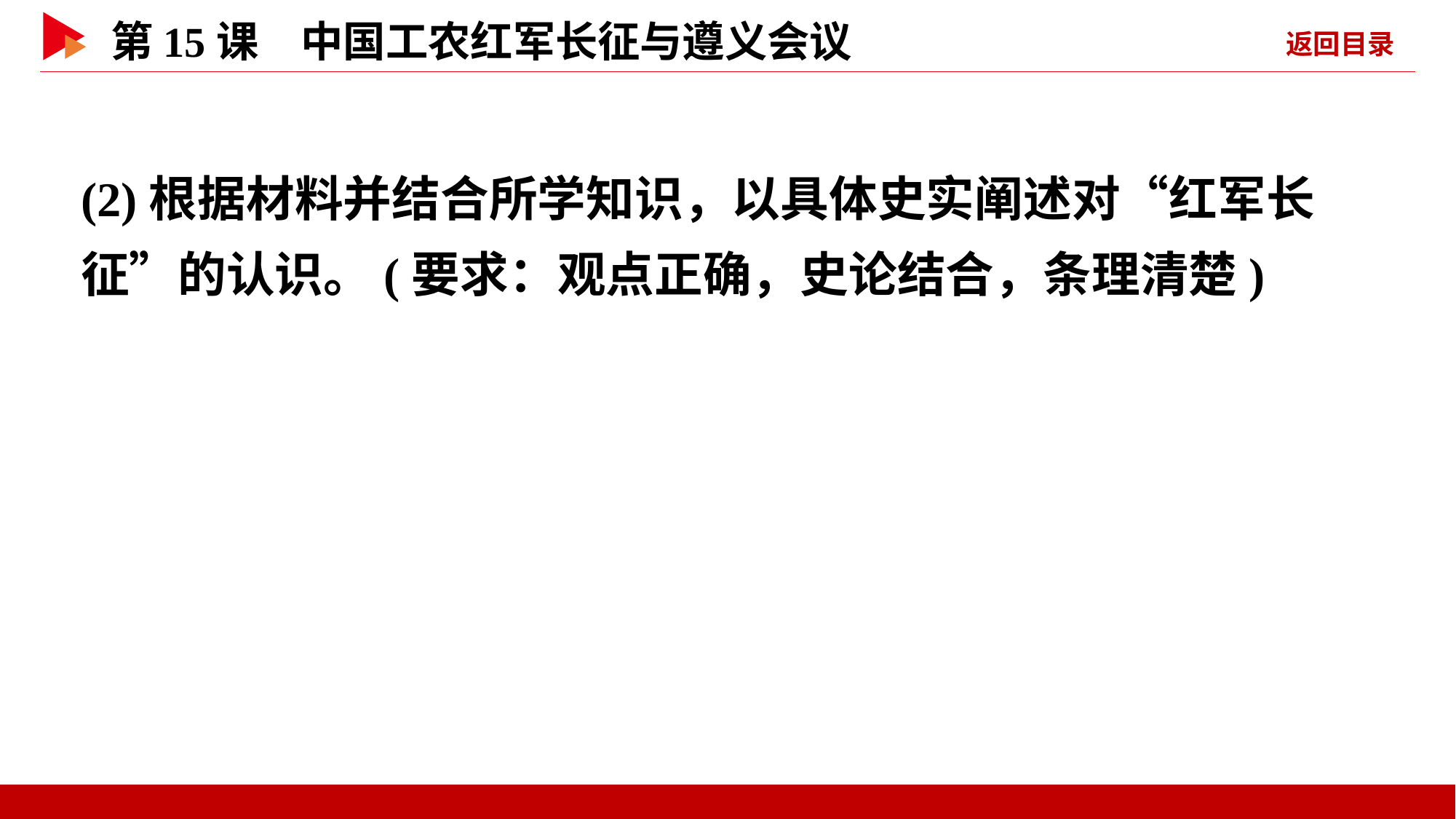

(2)根据材料并结合所学知识，以具体史实阐述对“红军长征”的认识。(要求：观点正确，史论结合，条理清楚)